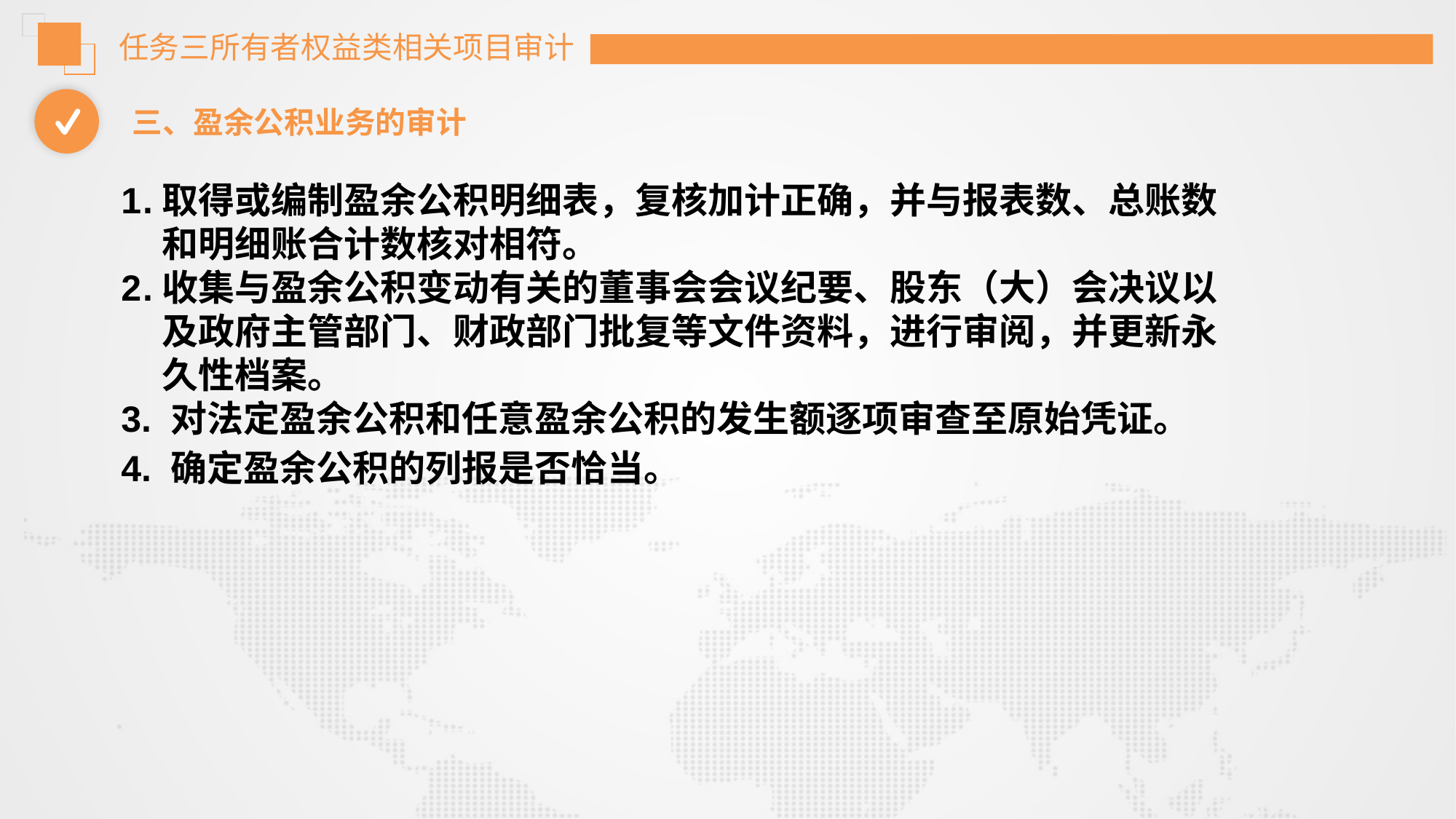

任务三所有者权益类相关项目审计

三、盈余公积业务的审计
取得或编制盈余公积明细表，复核加计正确，并与报表数、总账数和明细账合计数核对相符。
收集与盈余公积变动有关的董事会会议纪要、股东（大）会决议以及政府主管部门、财政部门批复等文件资料，进行审阅，并更新永久性档案。
3. 对法定盈余公积和任意盈余公积的发生额逐项审查至原始凭证。
4. 确定盈余公积的列报是否恰当。